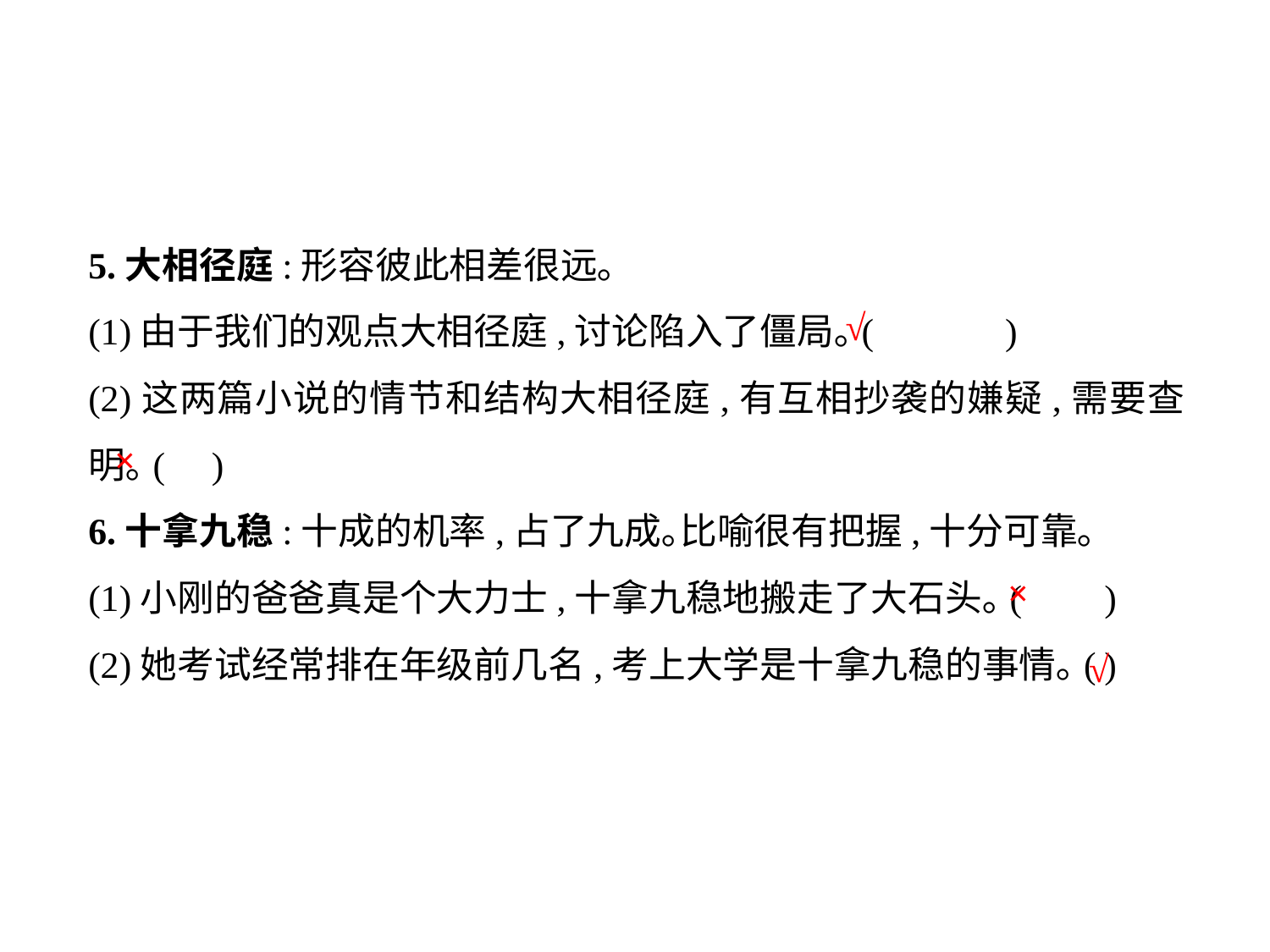

5.大相径庭:形容彼此相差很远｡
(1)由于我们的观点大相径庭,讨论陷入了僵局｡(	   )
(2)这两篇小说的情节和结构大相径庭,有互相抄袭的嫌疑,需要查明｡(     )
6.十拿九稳:十成的机率,占了九成｡比喻很有把握,十分可靠｡
(1)小刚的爸爸真是个大力士,十拿九稳地搬走了大石头｡(	)
(2)她考试经常排在年级前几名,考上大学是十拿九稳的事情｡(	)
√
×
×
√